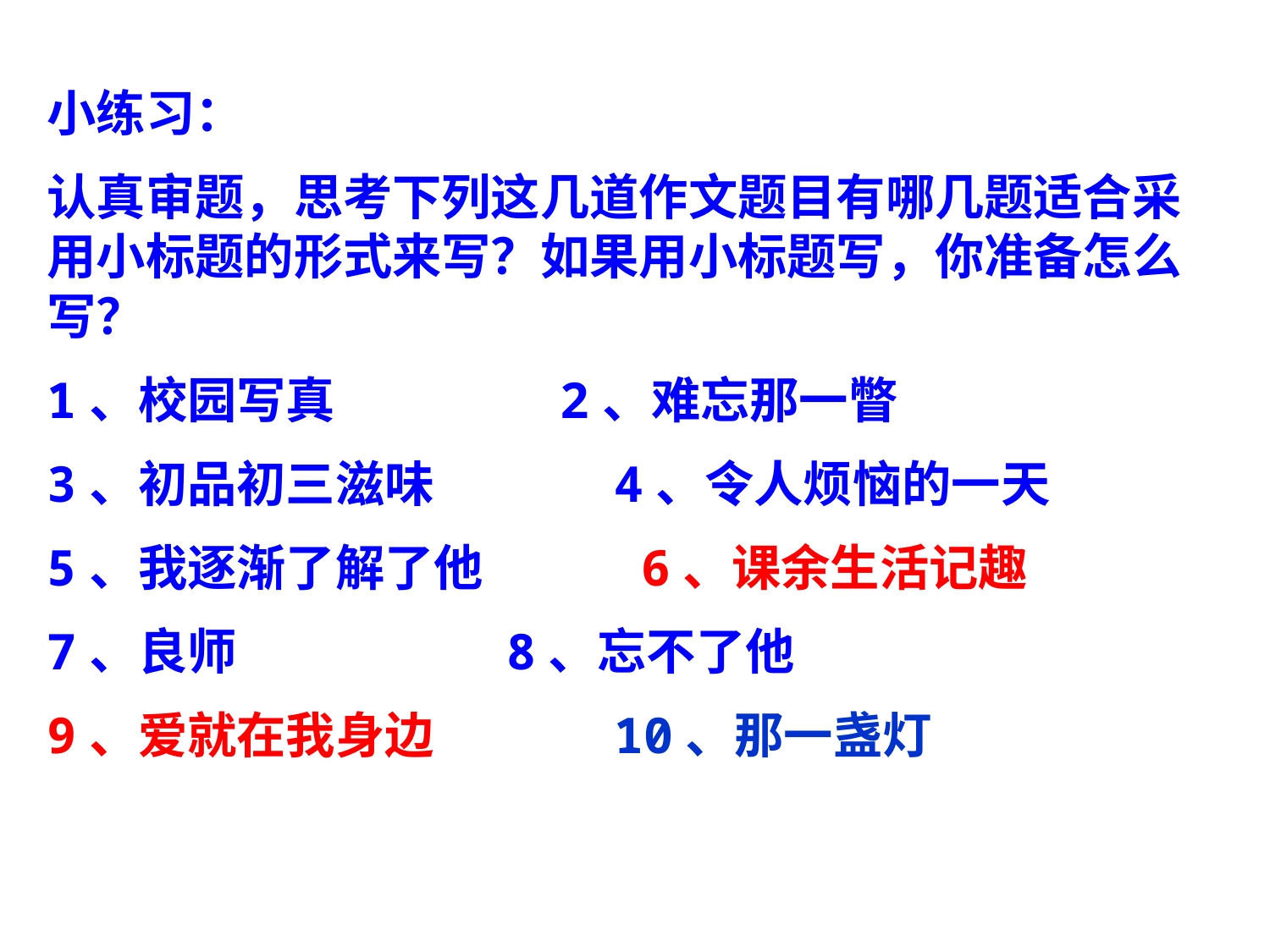

小练习：
认真审题，思考下列这几道作文题目有哪几题适合采用小标题的形式来写？如果用小标题写，你准备怎么写？
1、校园写真                   2、难忘那一瞥
3、初品初三滋味               4、令人烦恼的一天
5、我逐渐了解了他             6、课余生活记趣
7、良师                       8、忘不了他
9、爱就在我身边               10、那一盏灯